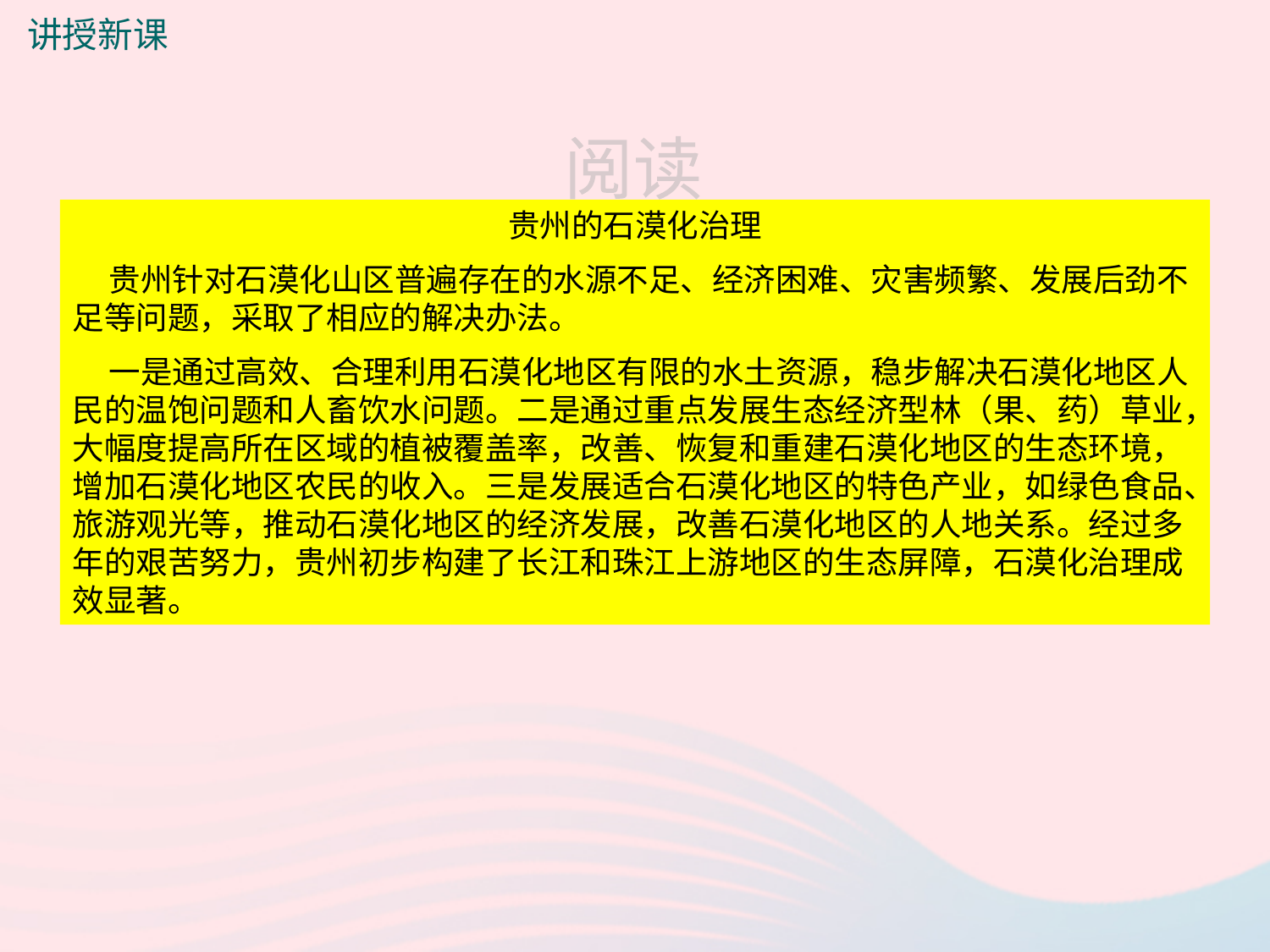

讲授新课
阅读
贵州的石漠化治理
    贵州针对石漠化山区普遍存在的水源不足、经济困难、灾害频繁、发展后劲不足等问题，采取了相应的解决办法。
    一是通过高效、合理利用石漠化地区有限的水土资源，稳步解决石漠化地区人民的温饱问题和人畜饮水问题。二是通过重点发展生态经济型林（果、药）草业，大幅度提高所在区域的植被覆盖率，改善、恢复和重建石漠化地区的生态环境，增加石漠化地区农民的收入。三是发展适合石漠化地区的特色产业，如绿色食品、旅游观光等，推动石漠化地区的经济发展，改善石漠化地区的人地关系。经过多年的艰苦努力，贵州初步构建了长江和珠江上游地区的生态屏障，石漠化治理成效显著。